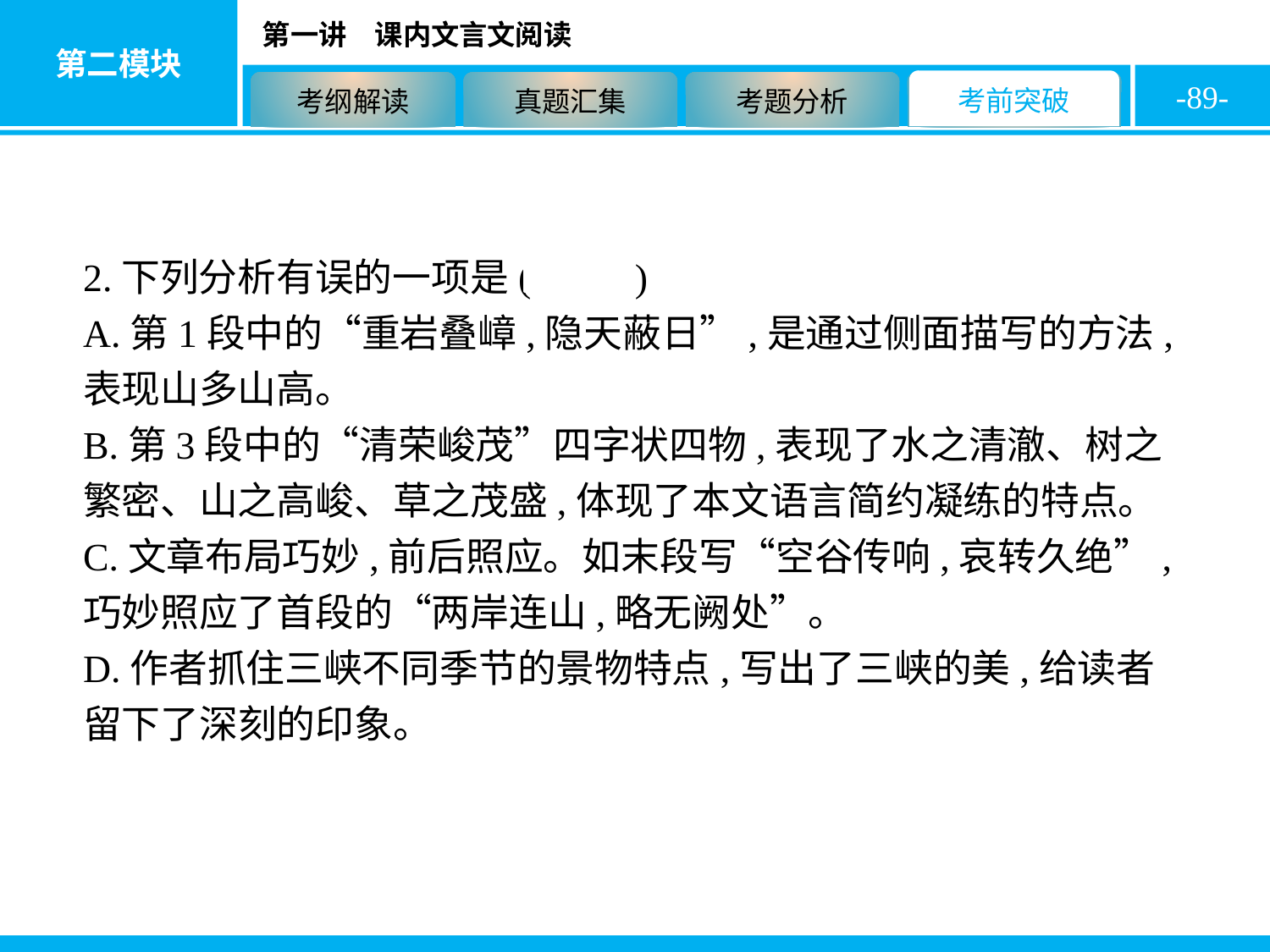

-89-
2.下列分析有误的一项是(    A    )
A.第1段中的“重岩叠嶂,隐天蔽日”,是通过侧面描写的方法,表现山多山高。
B.第3段中的“清荣峻茂”四字状四物,表现了水之清澈、树之繁密、山之高峻、草之茂盛,体现了本文语言简约凝练的特点。
C.文章布局巧妙,前后照应。如末段写“空谷传响,哀转久绝”,巧妙照应了首段的“两岸连山,略无阙处”。
D.作者抓住三峡不同季节的景物特点,写出了三峡的美,给读者留下了深刻的印象。